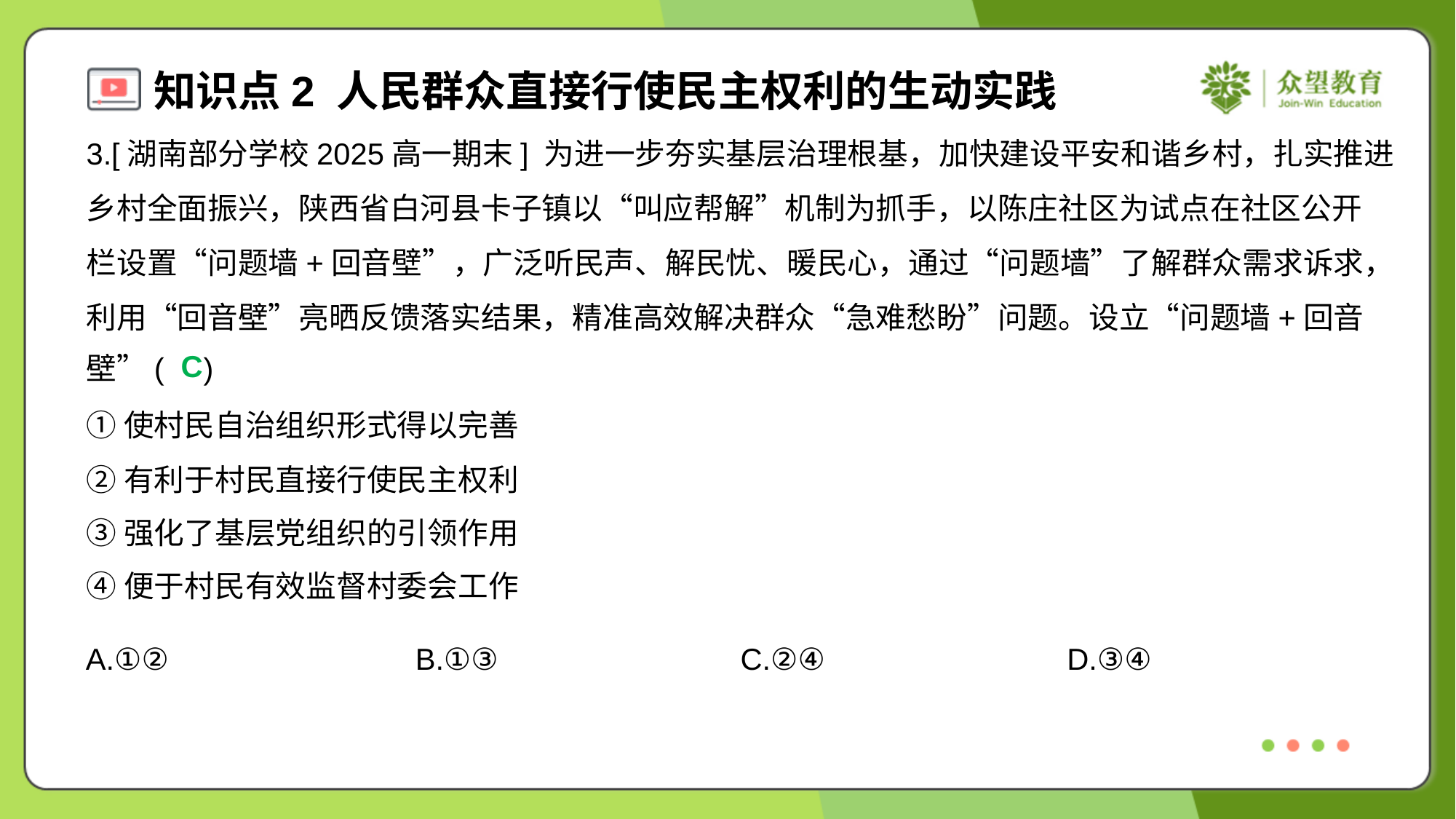

3.[湖南部分学校2025高一期末] 为进一步夯实基层治理根基，加快建设平安和谐乡村，扎实推进
乡村全面振兴，陕西省白河县卡子镇以“叫应帮解”机制为抓手，以陈庄社区为试点在社区公开
栏设置“问题墙+回音壁”，广泛听民声、解民忧、暖民心，通过“问题墙”了解群众需求诉求，
利用“回音壁”亮晒反馈落实结果，精准高效解决群众“急难愁盼”问题。设立“问题墙+回音
壁”(     )
C
①使村民自治组织形式得以完善
②有利于村民直接行使民主权利
③强化了基层党组织的引领作用
④便于村民有效监督村委会工作
A.①②	B.①③	C.②④	D.③④